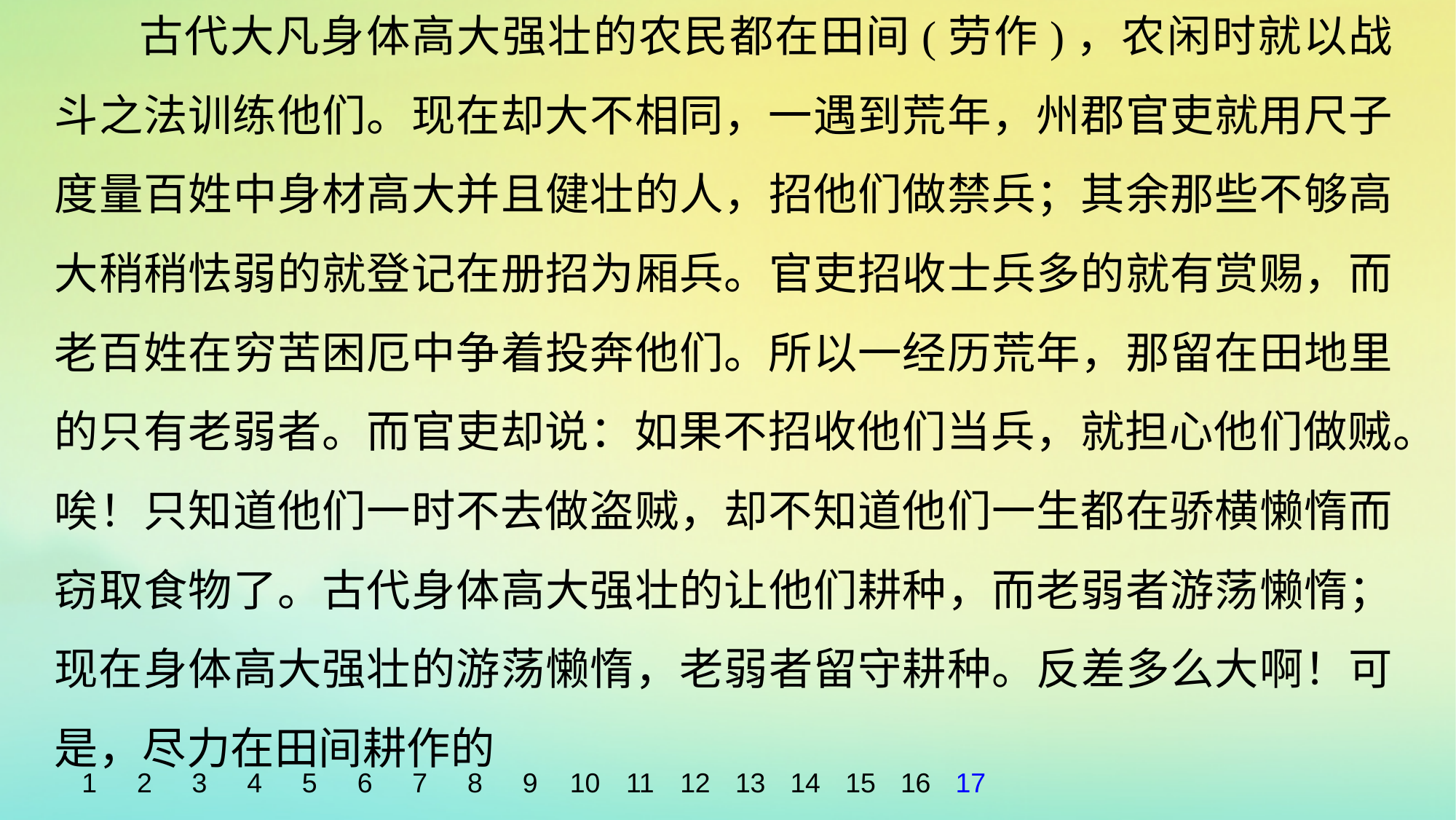

古代大凡身体高大强壮的农民都在田间(劳作)，农闲时就以战斗之法训练他们。现在却大不相同，一遇到荒年，州郡官吏就用尺子度量百姓中身材高大并且健壮的人，招他们做禁兵；其余那些不够高大稍稍怯弱的就登记在册招为厢兵。官吏招收士兵多的就有赏赐，而老百姓在穷苦困厄中争着投奔他们。所以一经历荒年，那留在田地里的只有老弱者。而官吏却说：如果不招收他们当兵，就担心他们做贼。唉！只知道他们一时不去做盗贼，却不知道他们一生都在骄横懒惰而窃取食物了。古代身体高大强壮的让他们耕种，而老弱者游荡懒惰；现在身体高大强壮的游荡懒惰，老弱者留守耕种。反差多么大啊！可是，尽力在田间耕作的
1
2
3
4
5
6
7
8
9
10
11
12
13
14
15
16
17